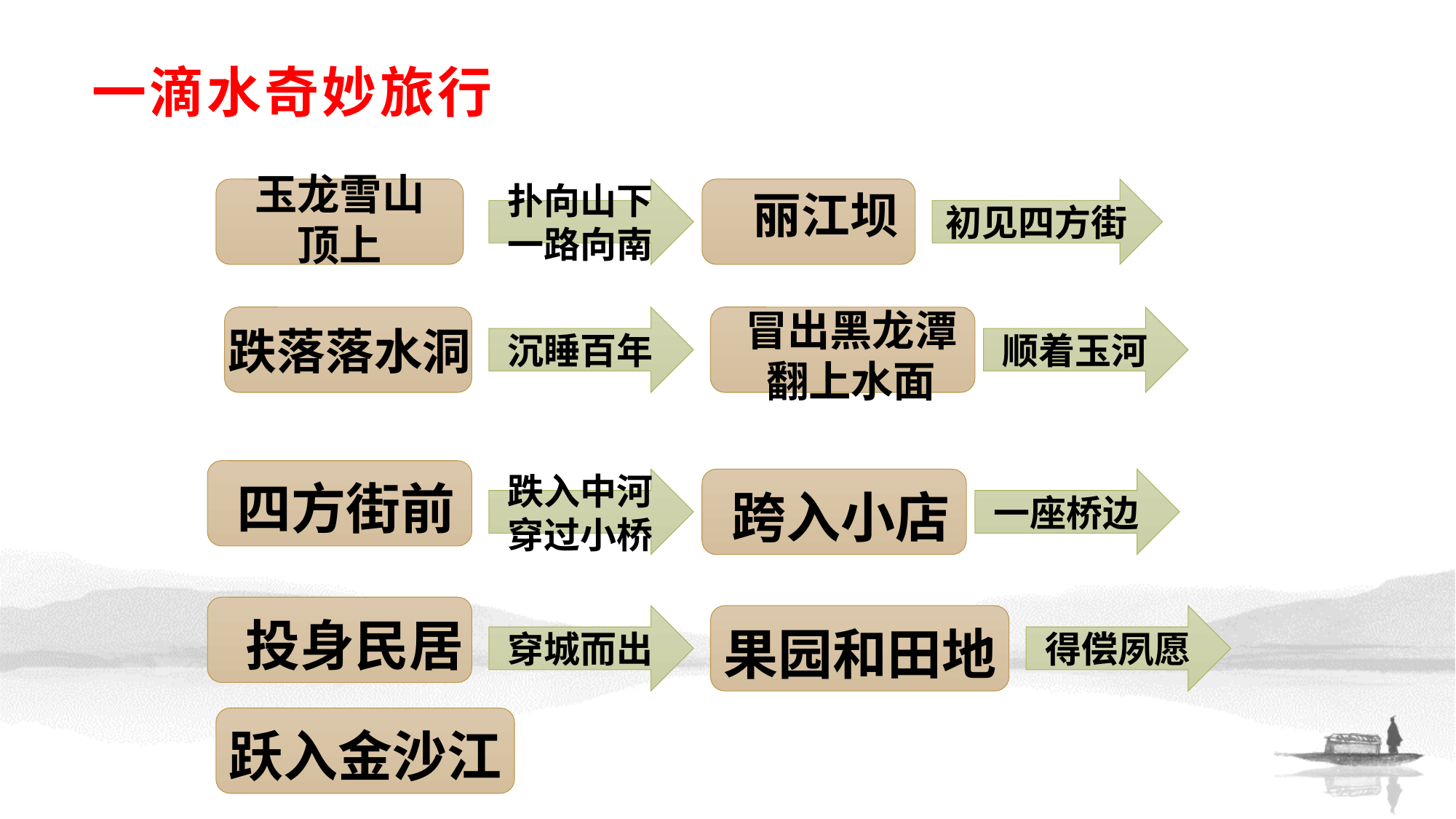

# 一滴水奇妙旅行
玉龙雪山顶上

扑向山下一路向南

丽江坝

初见四方街
冒出黑龙潭
翻上水面

沉睡百年

顺着玉河
跌落落水洞

四方街前
跌入中河
穿过小桥

一座桥边
跨入小店

投身民居
穿城而出

得偿夙愿
果园和田地

跃入金沙江